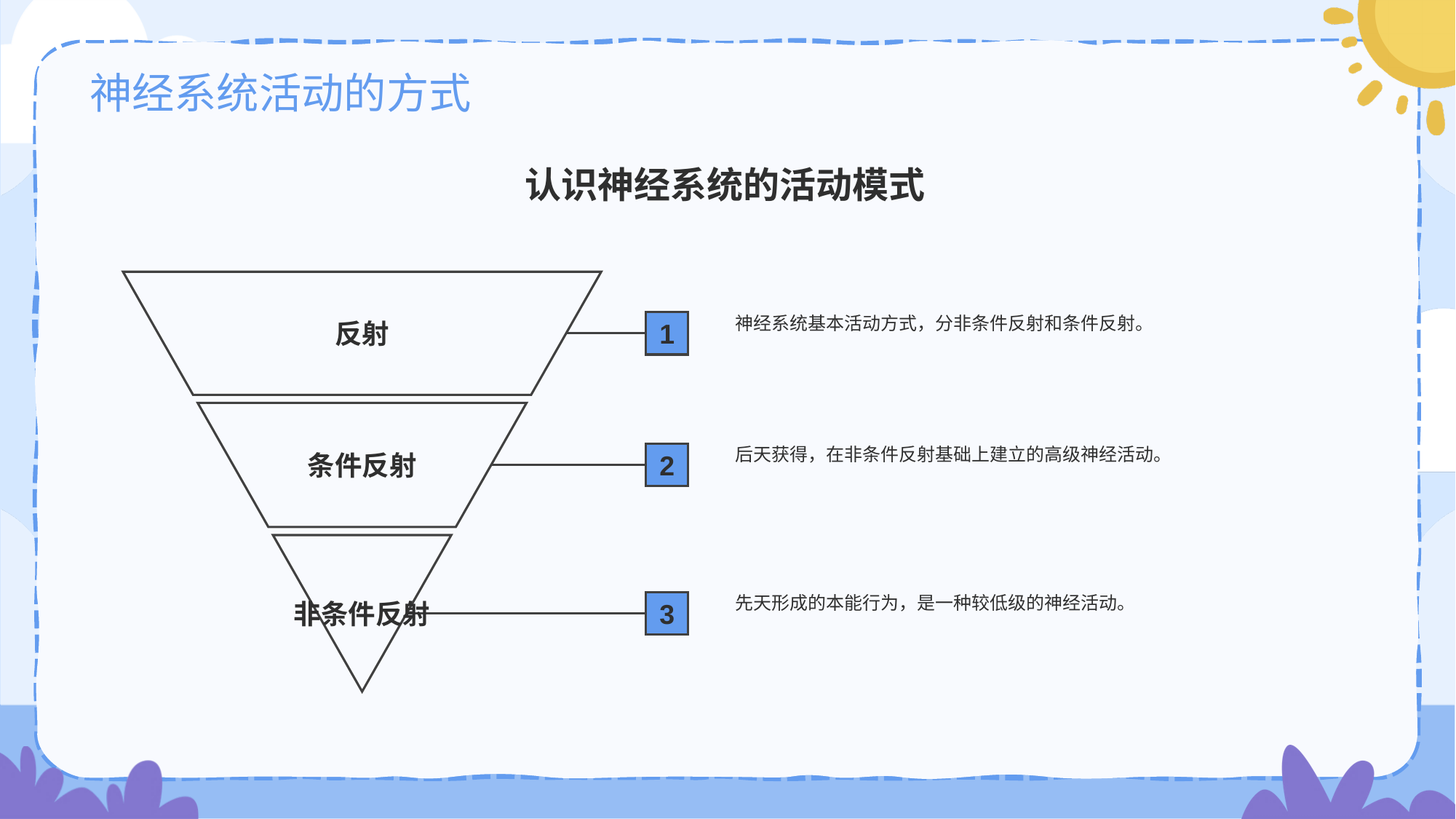

# 神经系统活动的方式
认识神经系统的活动模式
反射
神经系统基本活动方式，分非条件反射和条件反射。
1
条件反射
后天获得，在非条件反射基础上建立的高级神经活动。
2
非条件反射
先天形成的本能行为，是一种较低级的神经活动。
3